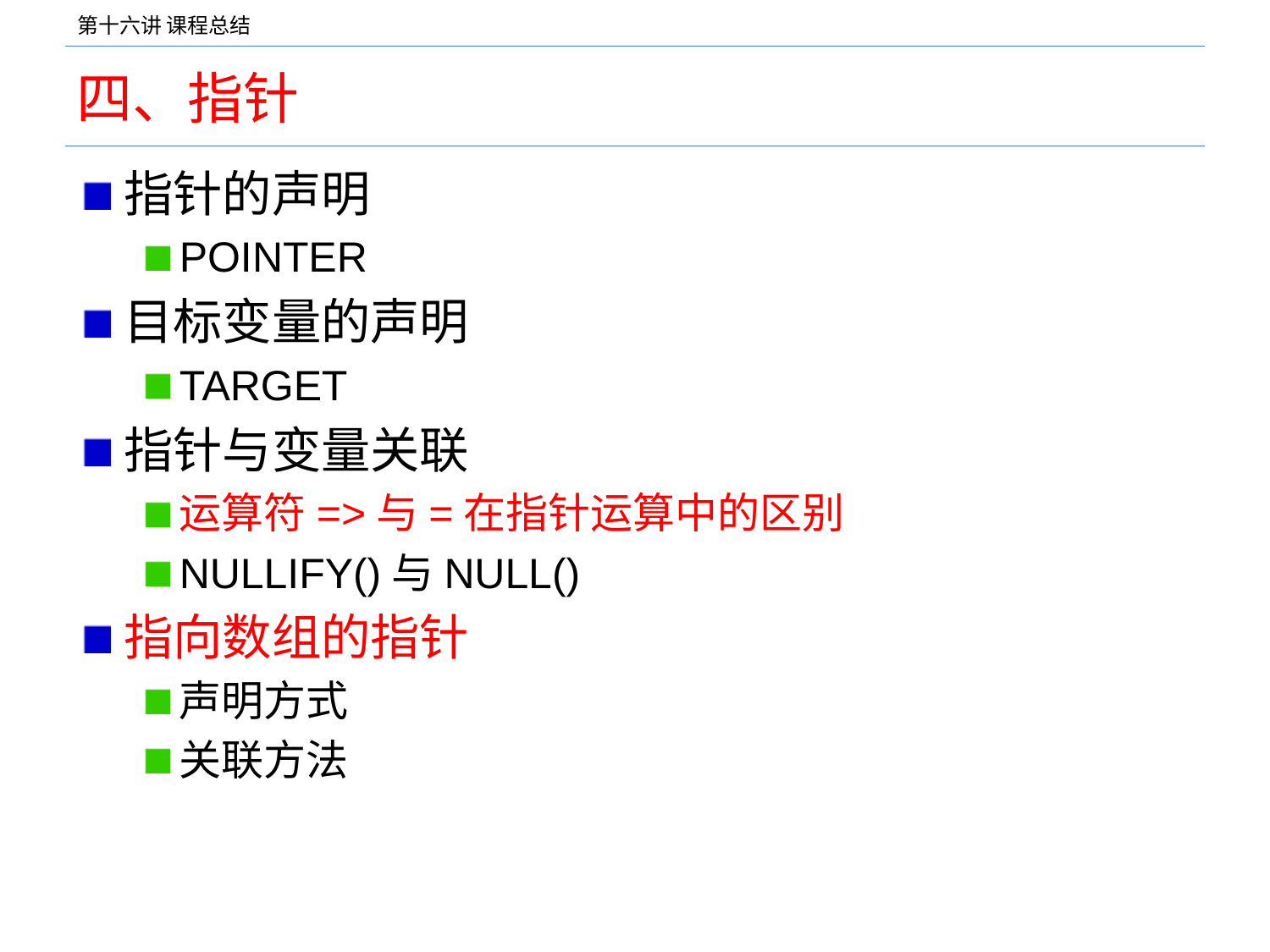

# 四、指针
指针的声明
POINTER
目标变量的声明
TARGET
指针与变量关联
运算符=>与=在指针运算中的区别
NULLIFY()与NULL()
指向数组的指针
声明方式
关联方法